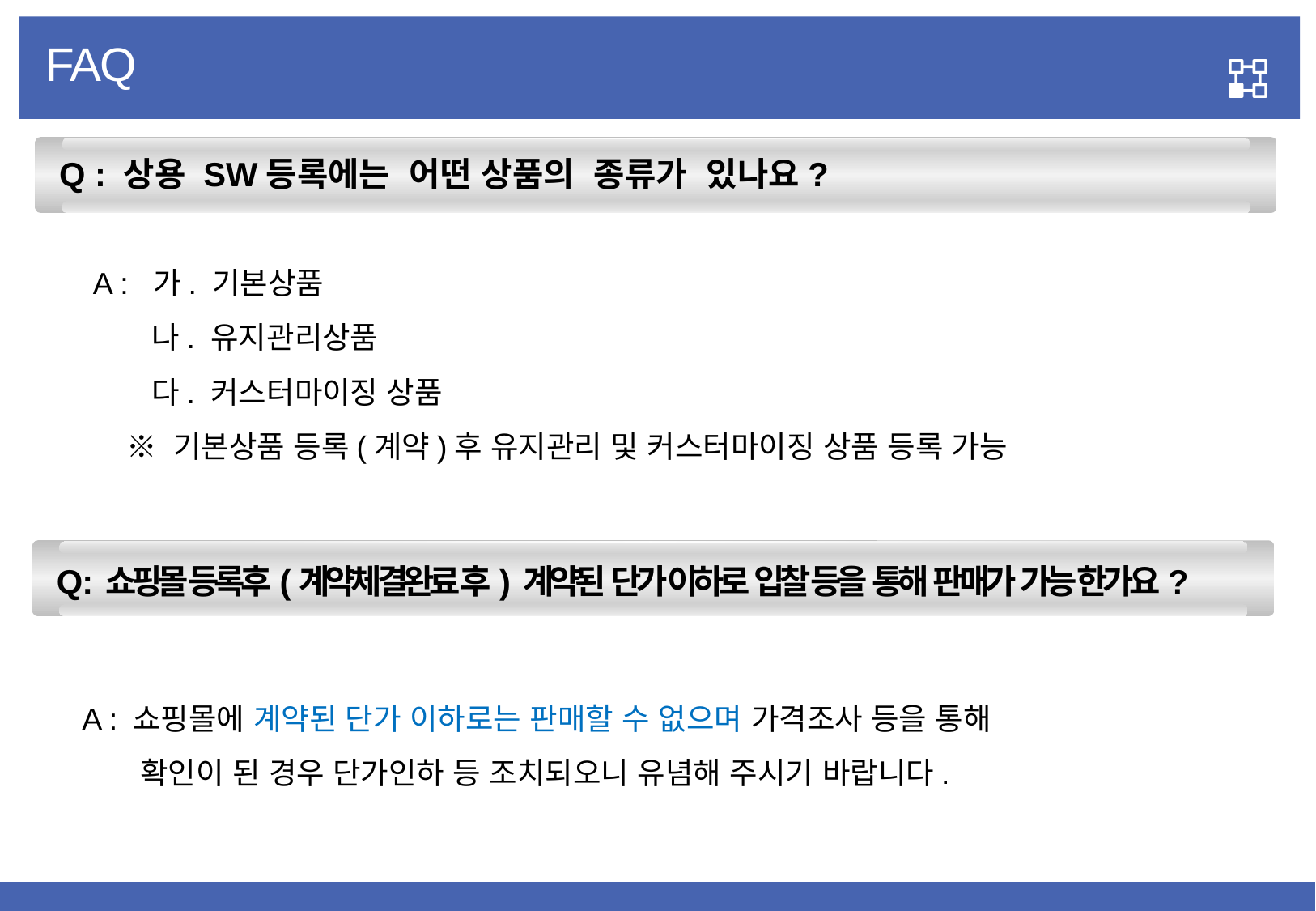

FAQ

 Q : 상용 SW등록에는  어떤 상품의  종류가  있나요?
A :  가. 기본상품
      나. 유지관리상품
      다. 커스터마이징 상품
    ※ 기본상품 등록(계약)후 유지관리 및 커스터마이징 상품 등록 가능

 Q : 쇼핑몰 등록후(계약체결완료 후) 계약된  단가 이하로  입찰 등을  통해  판매가  가능 한가요?
A : 쇼핑몰에 계약된 단가 이하로는 판매할 수 없으며 가격조사 등을 통해
      확인이 된 경우 단가인하 등 조치되오니 유념해 주시기 바랍니다.